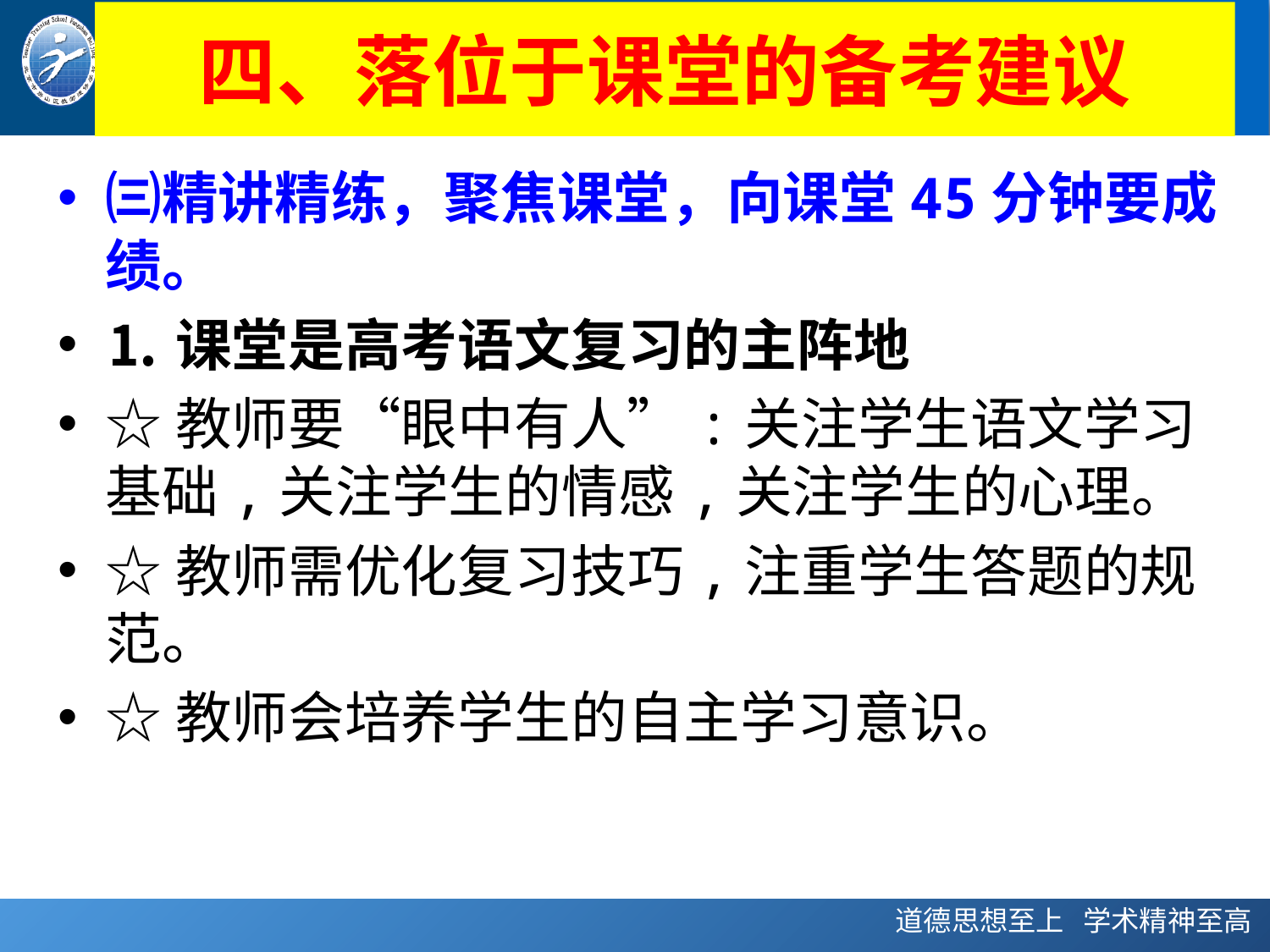

# 四、落位于课堂的备考建议
㈢精讲精练，聚焦课堂，向课堂45分钟要成绩。
⒈课堂是高考语文复习的主阵地
☆教师要“眼中有人”:关注学生语文学习基础,关注学生的情感,关注学生的心理。
☆教师需优化复习技巧,注重学生答题的规范。
☆教师会培养学生的自主学习意识。